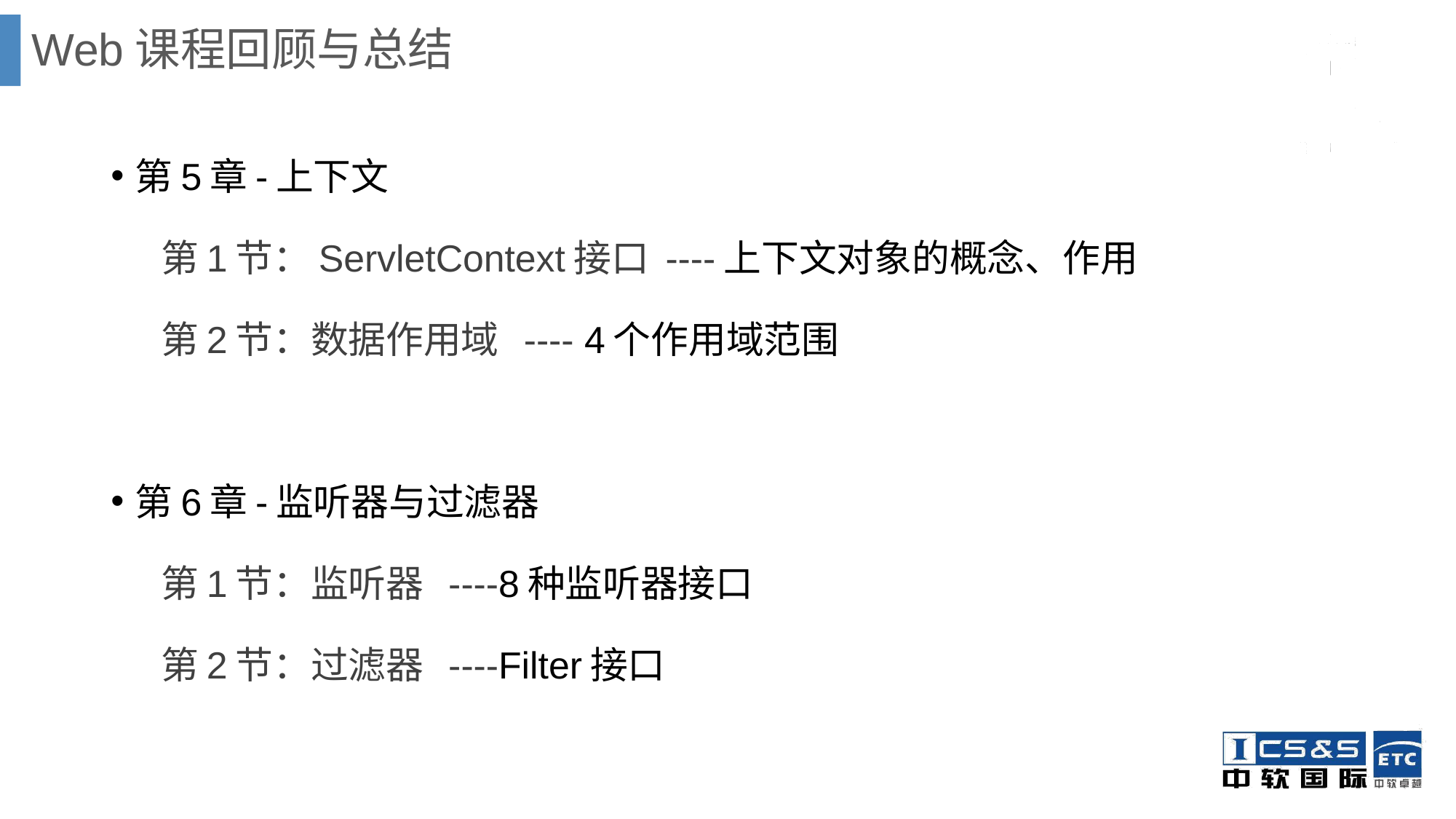

# Web课程回顾与总结
第5章-上下文
     第1节：ServletContext接口 ----上下文对象的概念、作用
     第2节：数据作用域  ---- 4个作用域范围

第6章-监听器与过滤器
     第1节：监听器  ----8种监听器接口
     第2节：过滤器  ----Filter接口